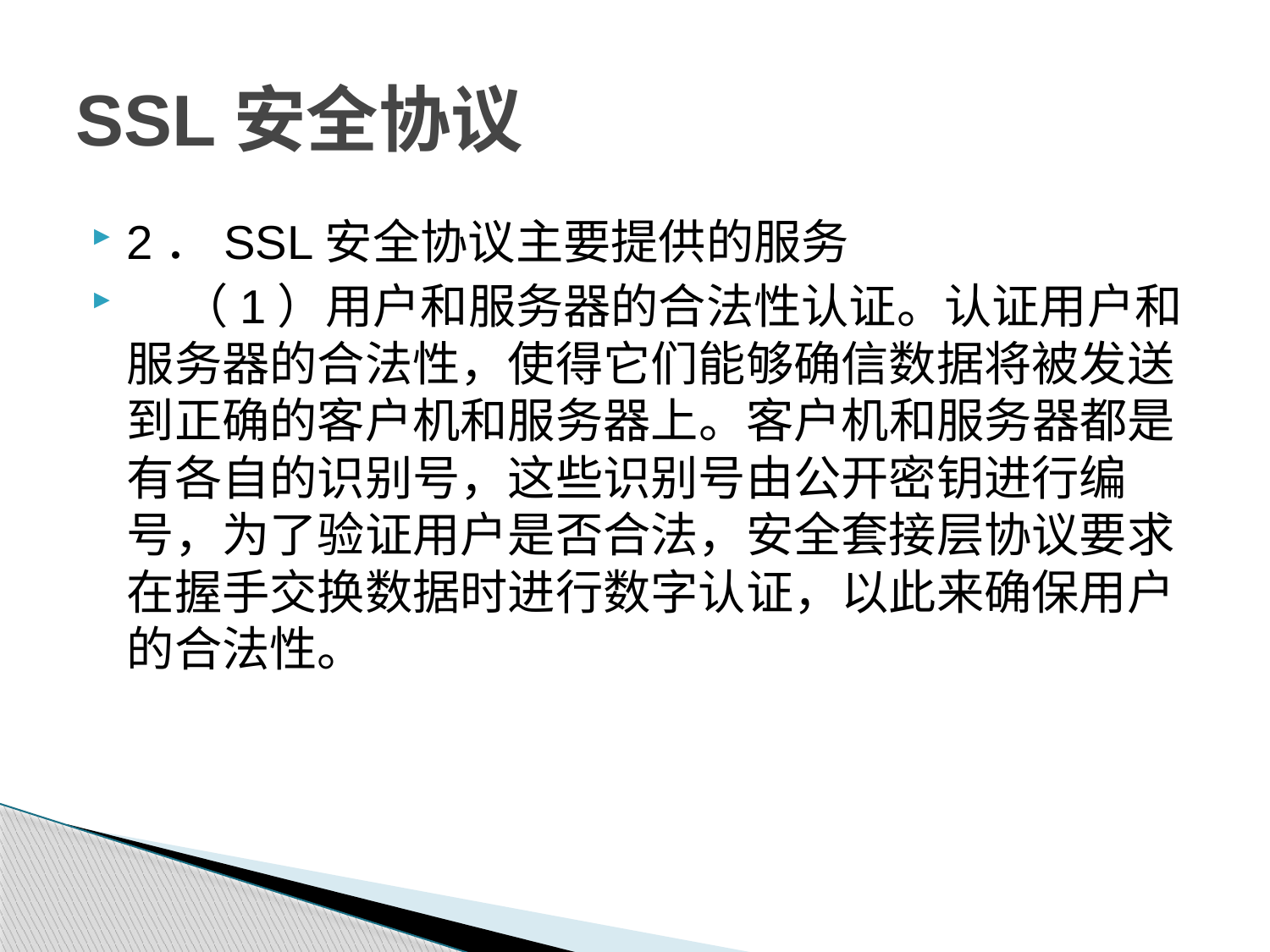

# SSL安全协议
2．SSL安全协议主要提供的服务
    （1）用户和服务器的合法性认证。认证用户和服务器的合法性，使得它们能够确信数据将被发送到正确的客户机和服务器上。客户机和服务器都是有各自的识别号，这些识别号由公开密钥进行编号，为了验证用户是否合法，安全套接层协议要求在握手交换数据时进行数字认证，以此来确保用户的合法性。